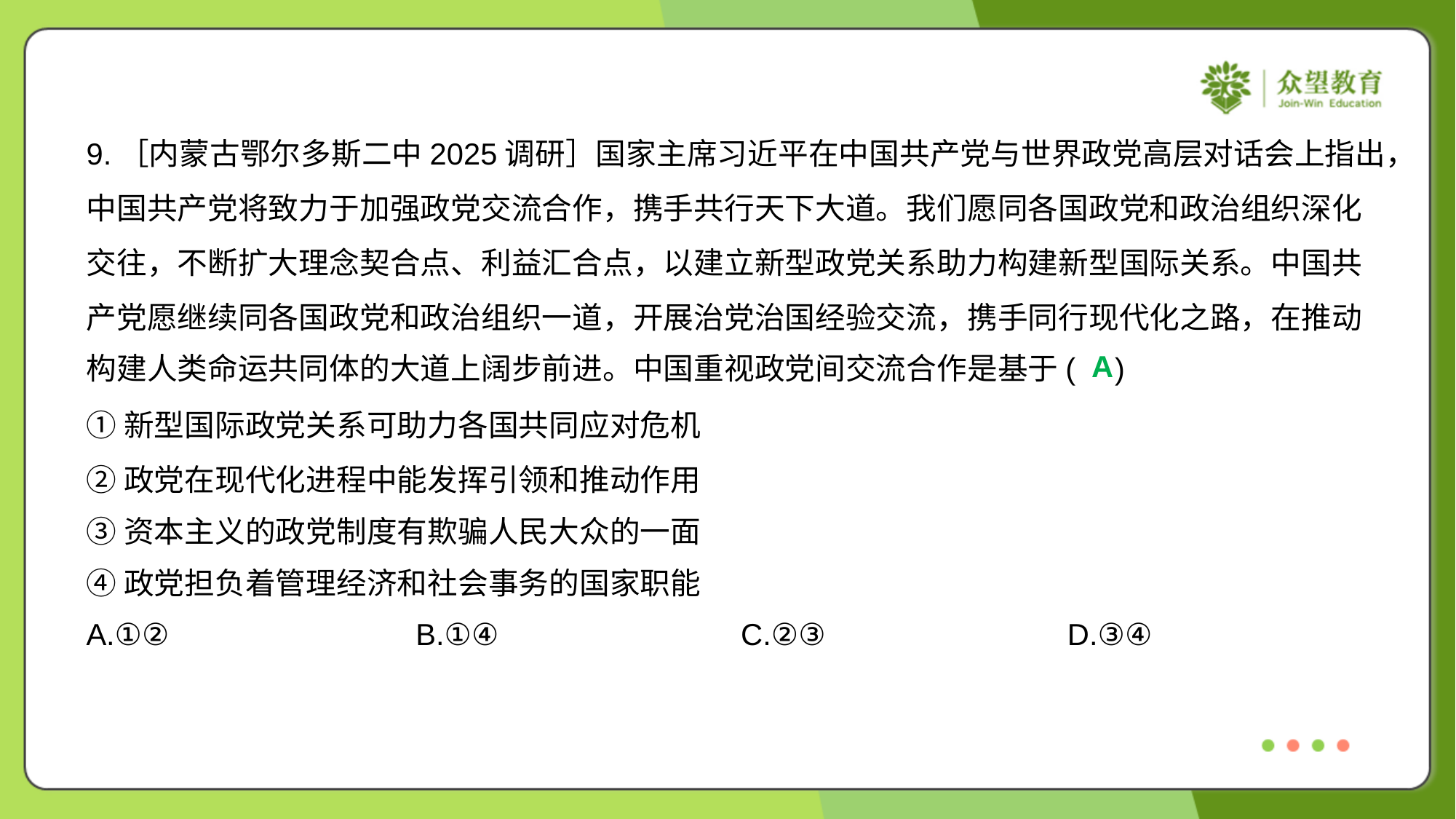

9.［内蒙古鄂尔多斯二中2025调研］国家主席习近平在中国共产党与世界政党高层对话会上指出，
中国共产党将致力于加强政党交流合作，携手共行天下大道。我们愿同各国政党和政治组织深化
交往，不断扩大理念契合点、利益汇合点，以建立新型政党关系助力构建新型国际关系。中国共
产党愿继续同各国政党和政治组织一道，开展治党治国经验交流，携手同行现代化之路，在推动
构建人类命运共同体的大道上阔步前进。中国重视政党间交流合作是基于(     )
A
①新型国际政党关系可助力各国共同应对危机
②政党在现代化进程中能发挥引领和推动作用
③资本主义的政党制度有欺骗人民大众的一面
④政党担负着管理经济和社会事务的国家职能
A.①②	B.①④	C.②③	D.③④